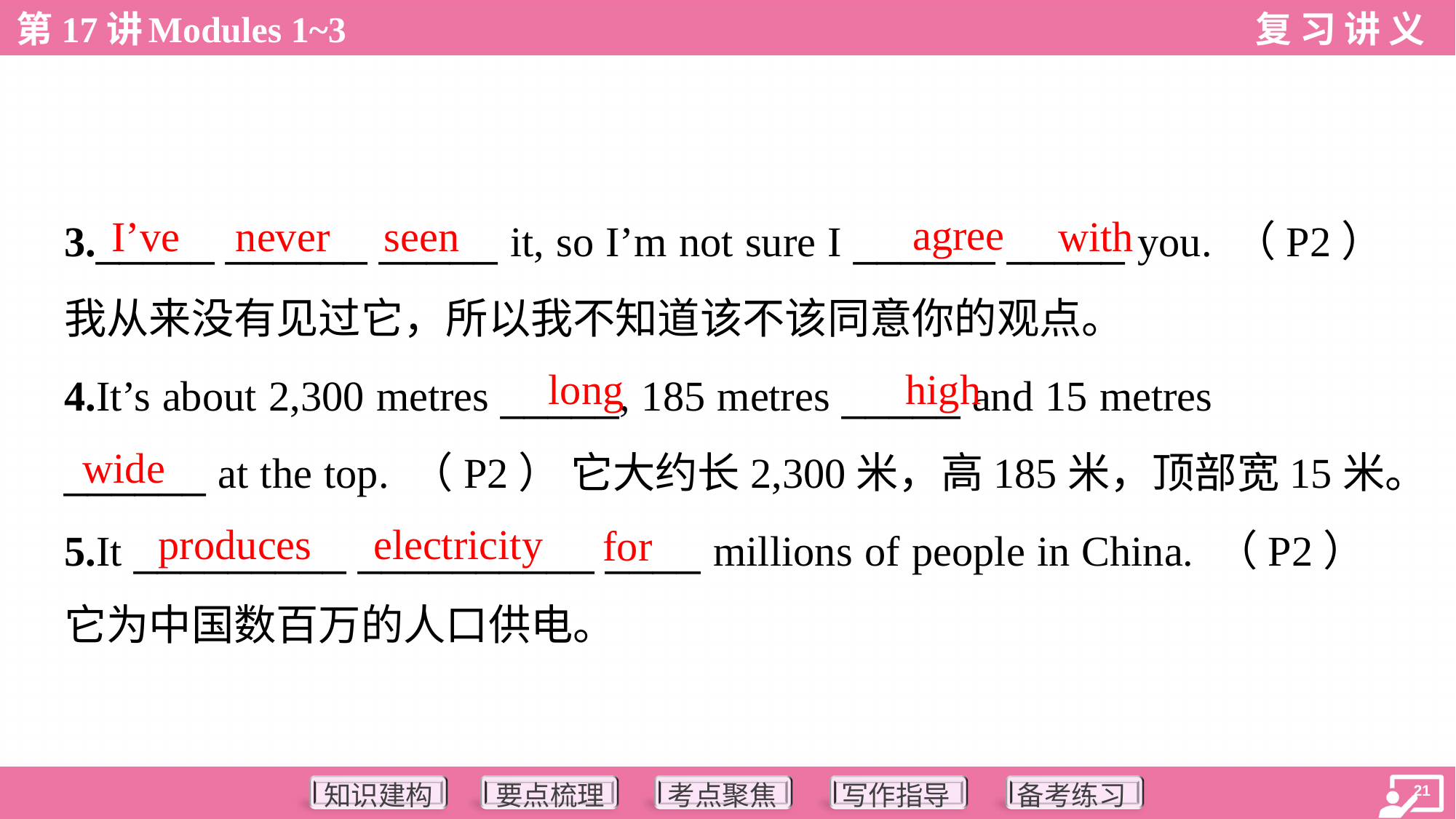

agree
I’ve
never
seen
with
3._____ ______ _____ it, so I’m not sure I ______ _____ you. （P2）
我从来没有见过它，所以我不知道该不该同意你的观点。
4.It’s about 2,300 metres _____, 185 metres _____ and 15 metres
______ at the top. （P2） 它大约长2,300米，高185米，顶部宽15米。
5.It _________ __________ ____ millions of people in China. （P2）
它为中国数百万的人口供电。
long
high
wide
produces
electricity
for